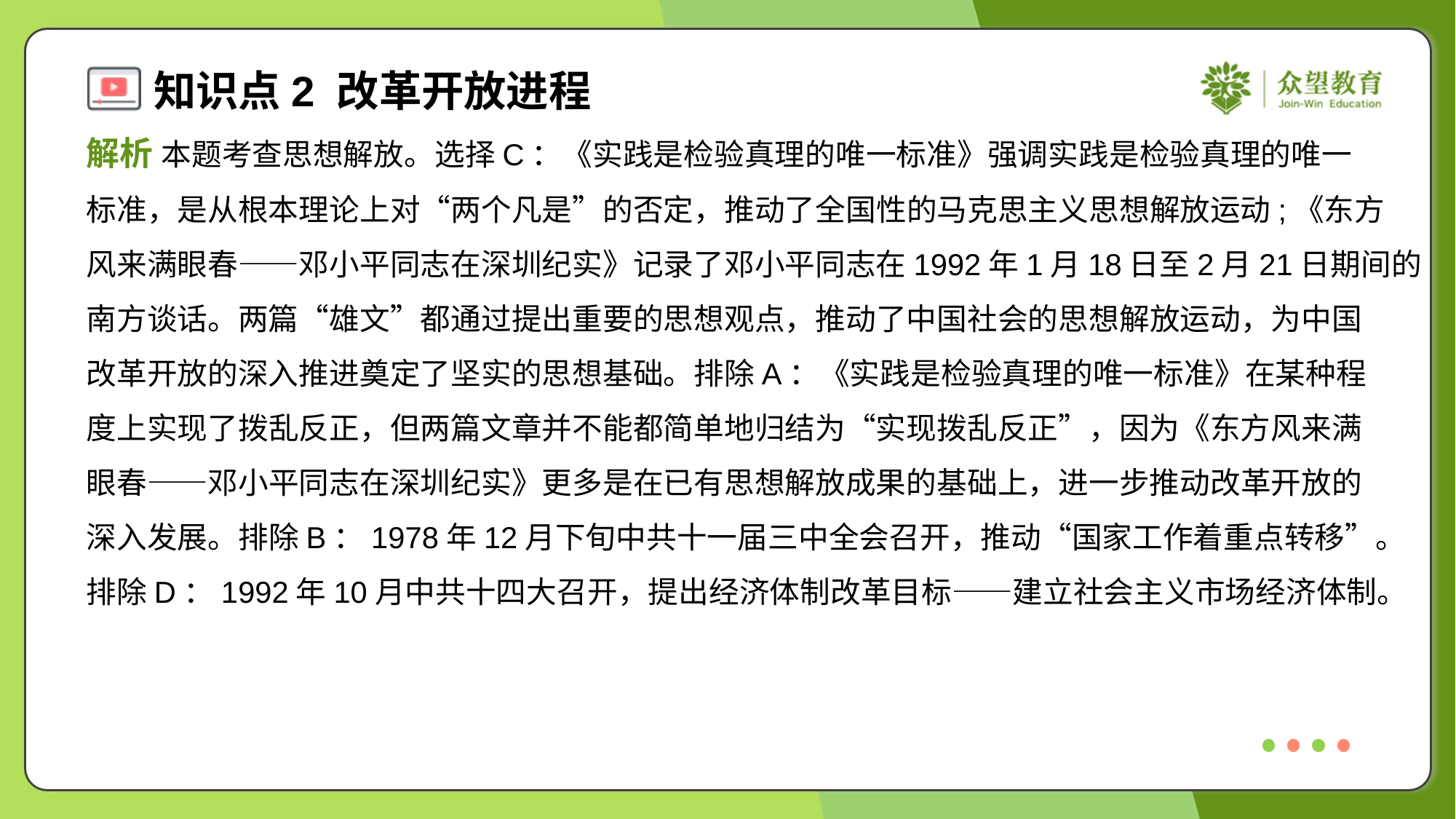

解析 本题考查思想解放。选择C：《实践是检验真理的唯一标准》强调实践是检验真理的唯一
标准，是从根本理论上对“两个凡是”的否定，推动了全国性的马克思主义思想解放运动;《东方
风来满眼春——邓小平同志在深圳纪实》记录了邓小平同志在1992年1月18日至2月21日期间的
南方谈话。两篇“雄文”都通过提出重要的思想观点，推动了中国社会的思想解放运动，为中国
改革开放的深入推进奠定了坚实的思想基础。排除A：《实践是检验真理的唯一标准》在某种程
度上实现了拨乱反正，但两篇文章并不能都简单地归结为“实现拨乱反正”，因为《东方风来满
眼春——邓小平同志在深圳纪实》更多是在已有思想解放成果的基础上，进一步推动改革开放的
深入发展。排除B：1978年12月下旬中共十一届三中全会召开，推动“国家工作着重点转移”。
排除D：1992年10月中共十四大召开，提出经济体制改革目标——建立社会主义市场经济体制。